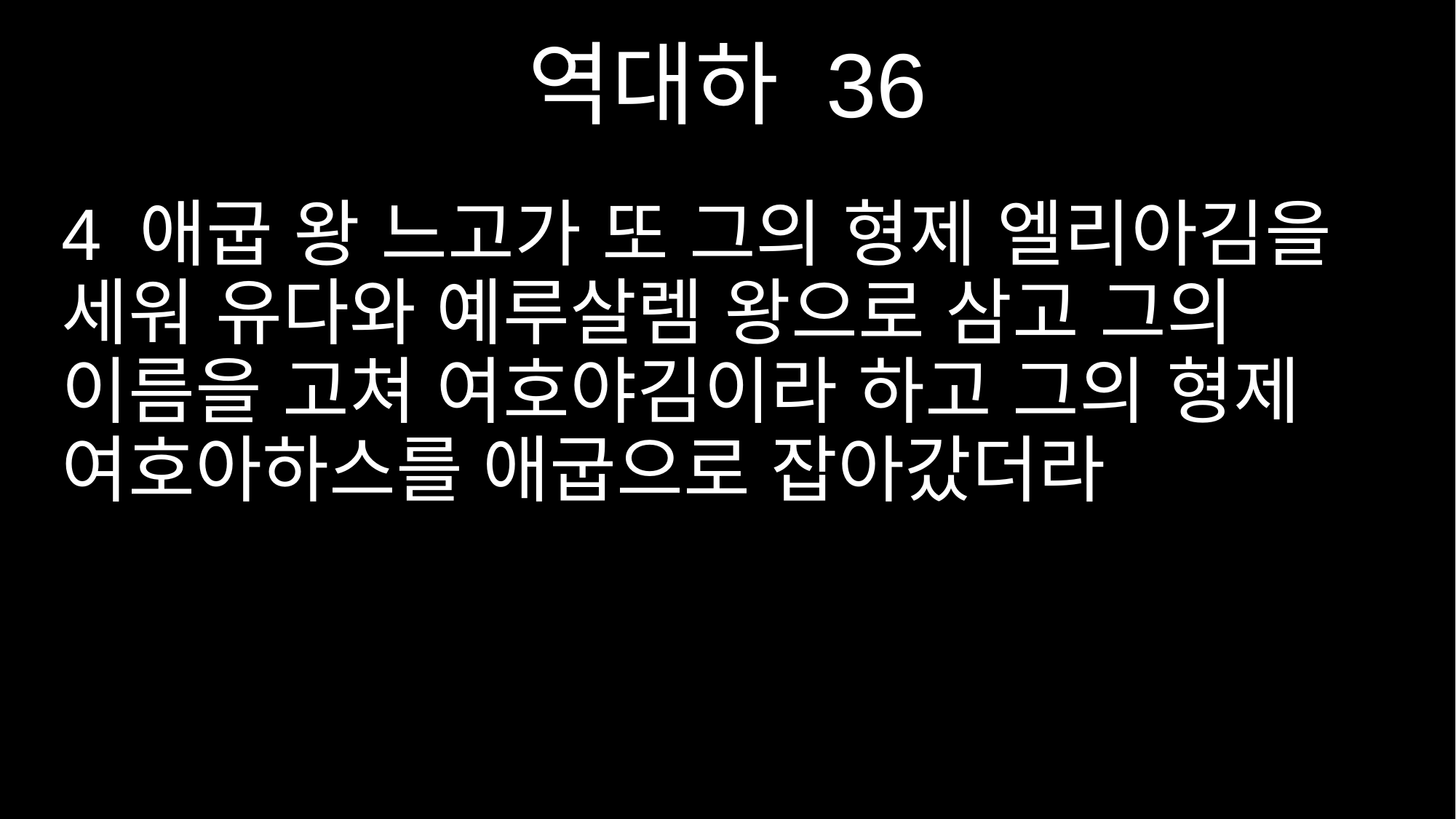

역대하 36
4 애굽 왕 느고가 또 그의 형제 엘리아김을 세워 유다와 예루살렘 왕으로 삼고 그의 이름을 고쳐 여호야김이라 하고 그의 형제 여호아하스를 애굽으로 잡아갔더라